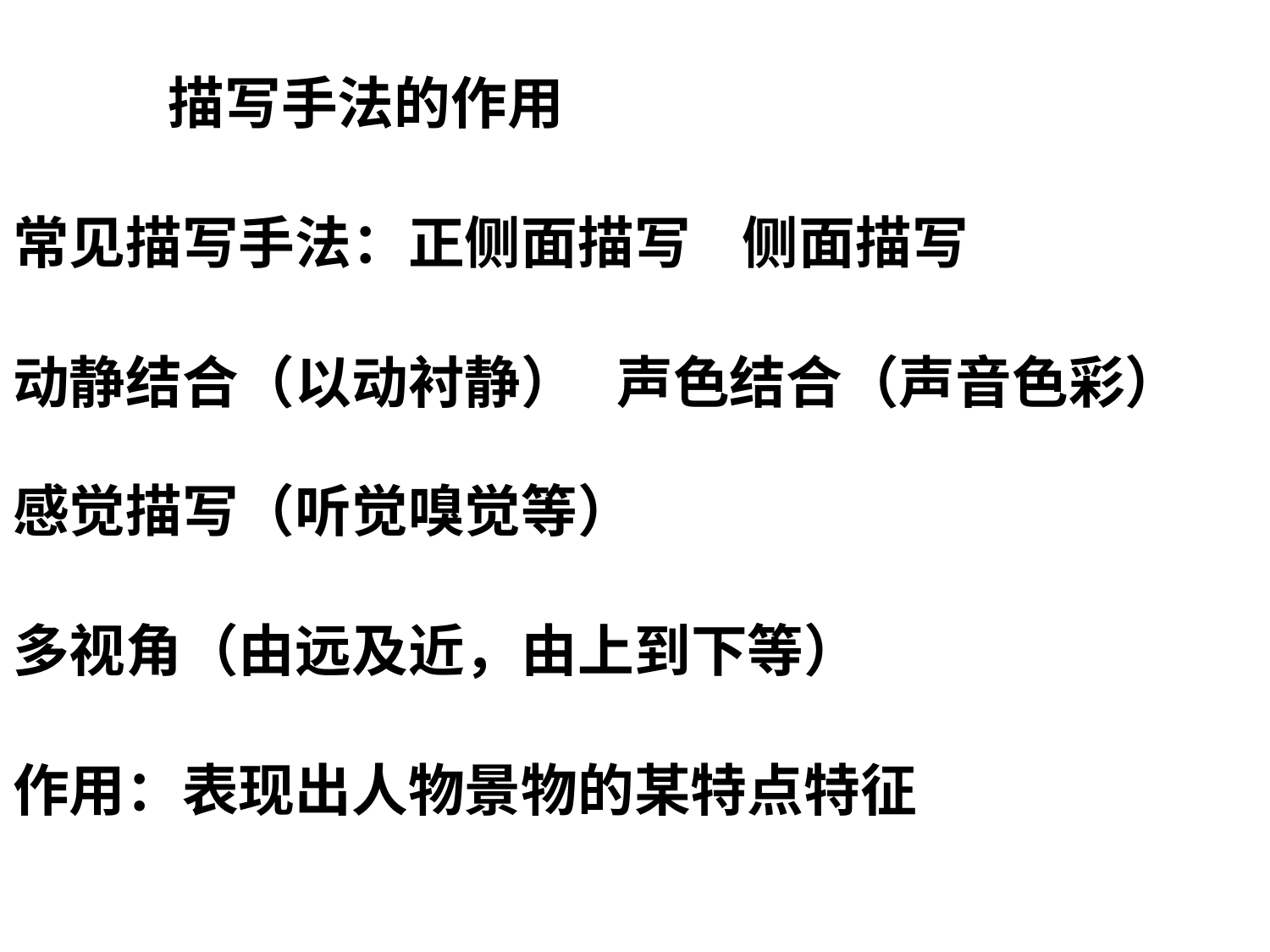

描写手法的作用
常见描写手法：正侧面描写    侧面描写
动静结合（以动衬静）   声色结合（声音色彩）   感觉描写（听觉嗅觉等）
多视角（由远及近，由上到下等）
作用：表现出人物景物的某特点特征